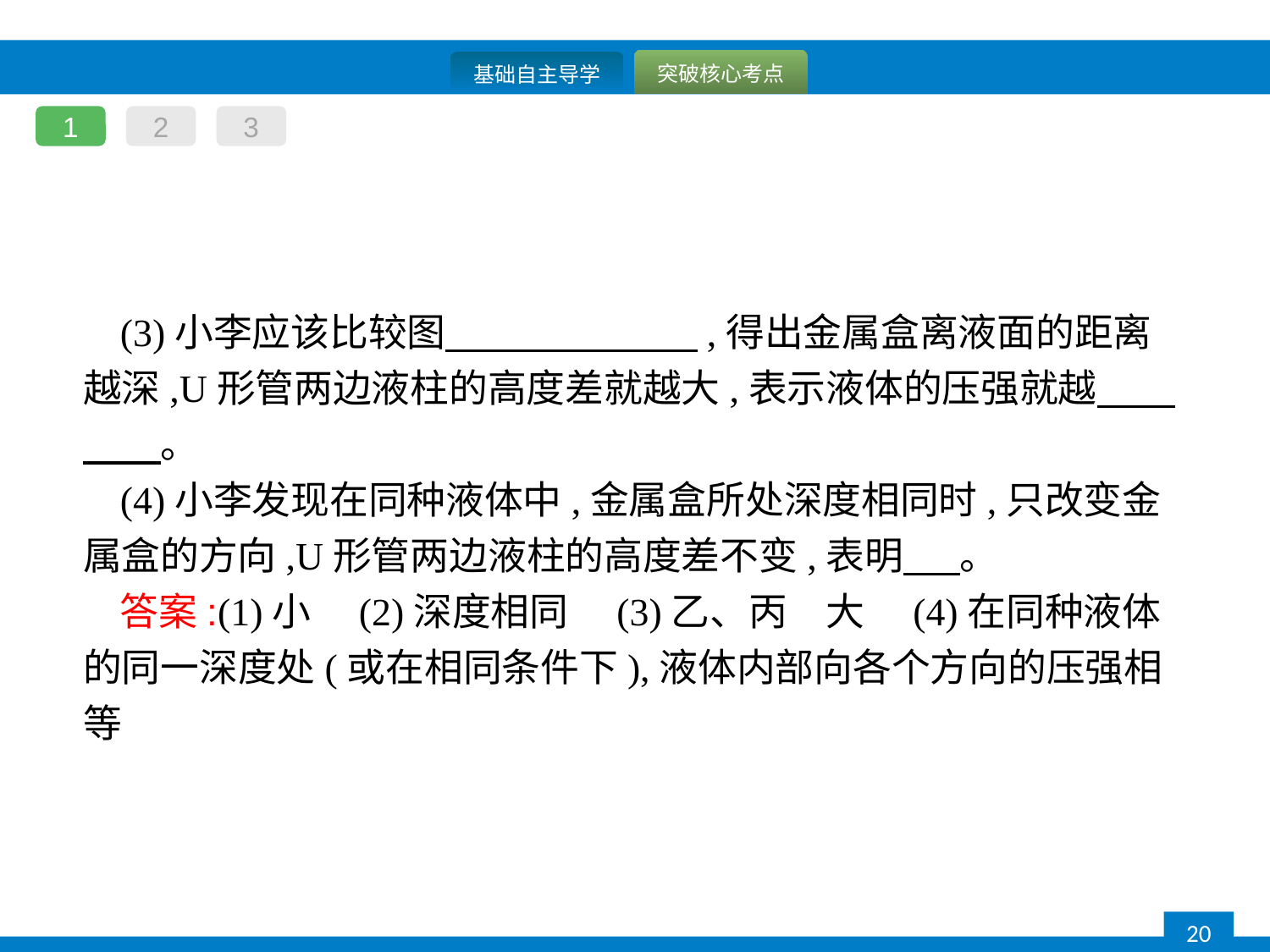

1
2
3
(3)小李应该比较图　　　　　　 ,得出金属盒离液面的距离越深,U形管两边液柱的高度差就越大,表示液体的压强就越　　　　。
(4)小李发现在同种液体中,金属盒所处深度相同时,只改变金属盒的方向,U形管两边液柱的高度差不变,表明  　。
答案:(1)小　(2)深度相同　(3)乙、丙　大　(4)在同种液体的同一深度处(或在相同条件下),液体内部向各个方向的压强相等